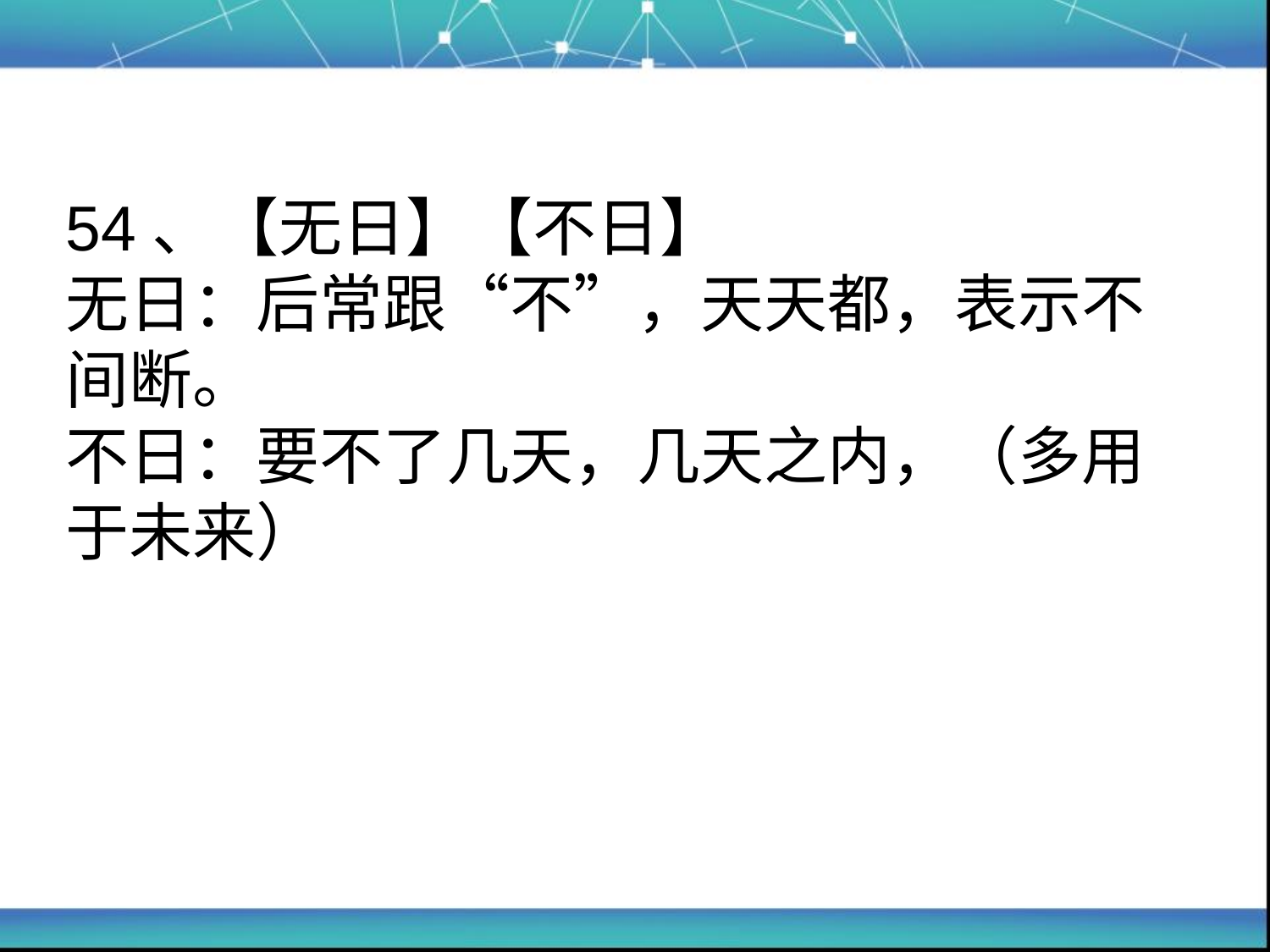

# 54、【无日】【不日】 无日：后常跟“不”，天天都，表示不间断。 不日：要不了几天，几天之内，（多用于未来）